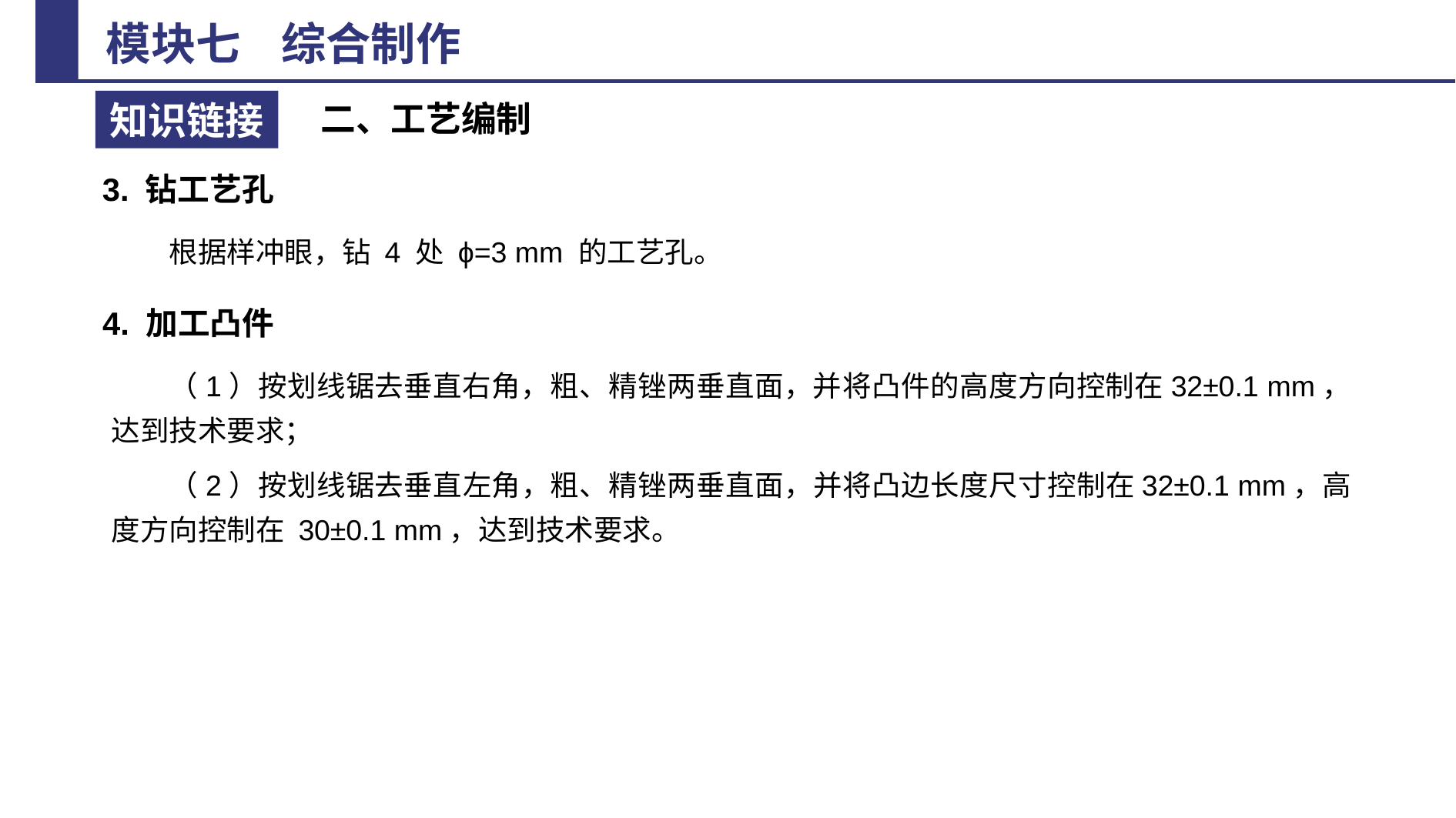

二、工艺编制
3. 钻工艺孔
根据样冲眼，钻 4 处 ϕ=3 mm 的工艺孔。
4. 加工凸件
（1）按划线锯去垂直右角，粗、精锉两垂直面，并将凸件的高度方向控制在32±0.1 mm，达到技术要求；
（2）按划线锯去垂直左角，粗、精锉两垂直面，并将凸边长度尺寸控制在32±0.1 mm，高度方向控制在 30±0.1 mm，达到技术要求。